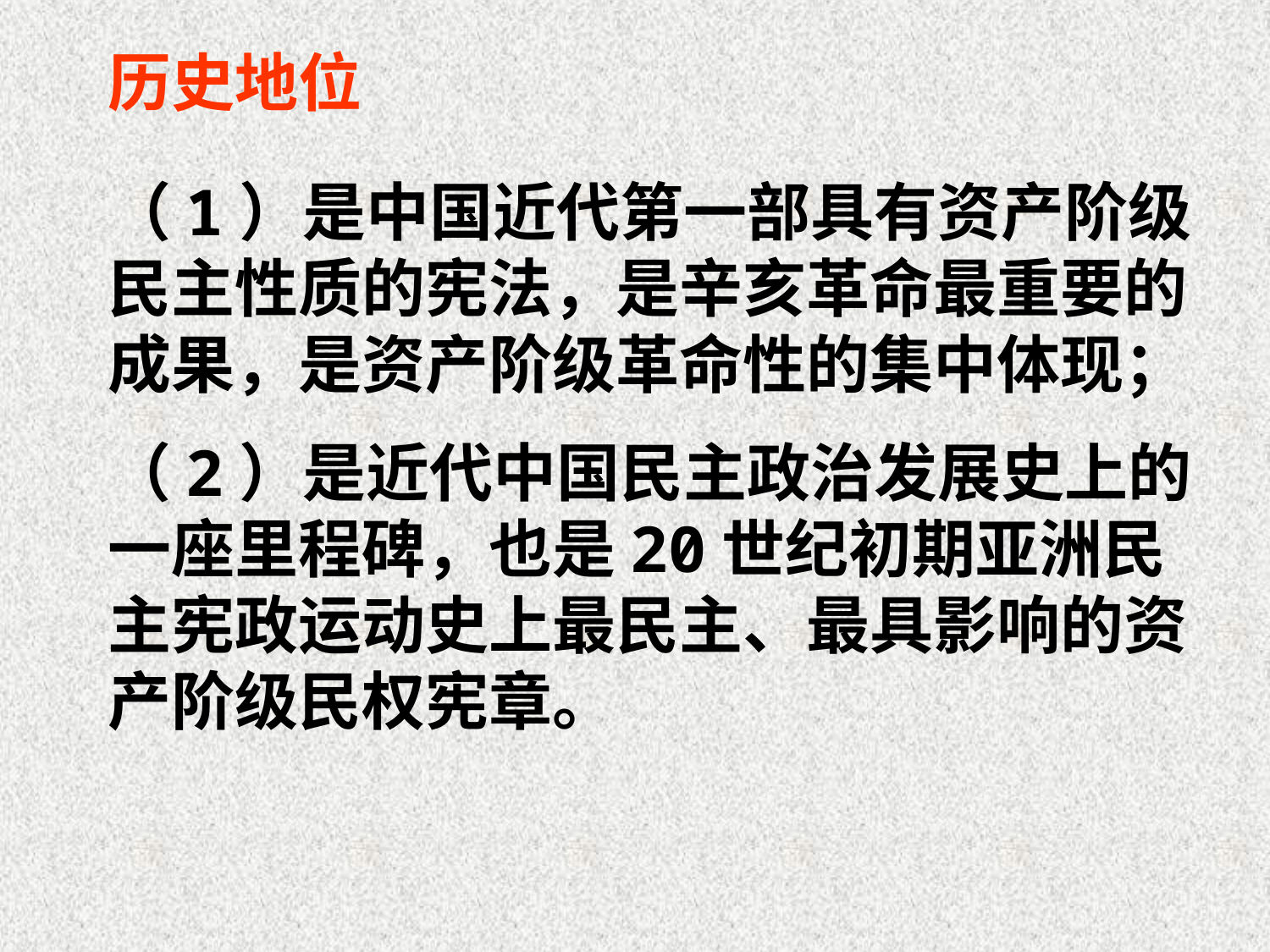

历史地位
（1）是中国近代第一部具有资产阶级民主性质的宪法，是辛亥革命最重要的成果，是资产阶级革命性的集中体现；
（2）是近代中国民主政治发展史上的一座里程碑，也是20世纪初期亚洲民主宪政运动史上最民主、最具影响的资产阶级民权宪章。